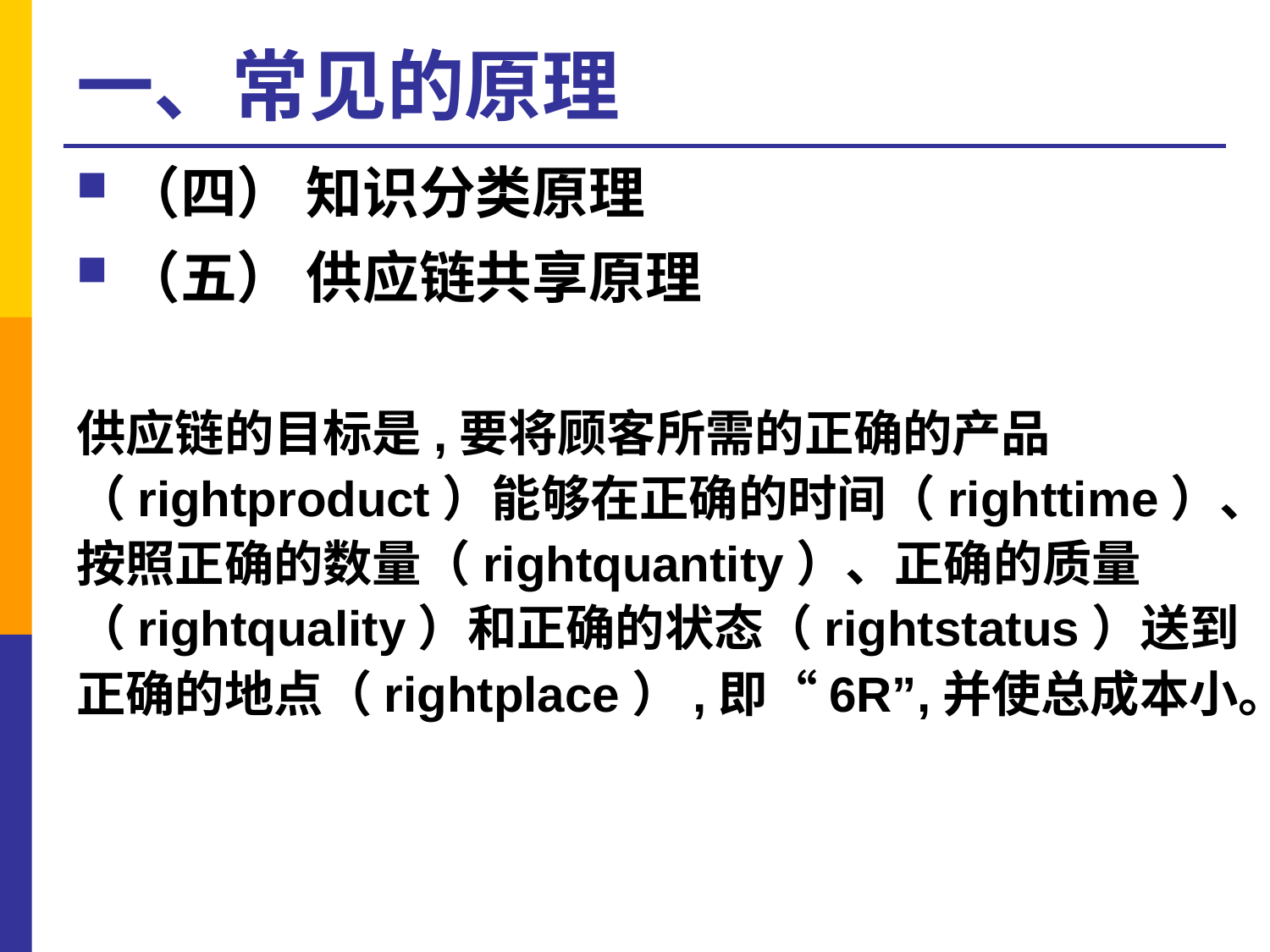

# 一、常见的原理
（四） 知识分类原理
（五） 供应链共享原理

供应链的目标是,要将顾客所需的正确的产品（rightproduct）能够在正确的时间（righttime）、按照正确的数量（rightquantity）、正确的质量（rightquality）和正确的状态（rightstatus）送到正确的地点（rightplace）,即“6R”,并使总成本小。